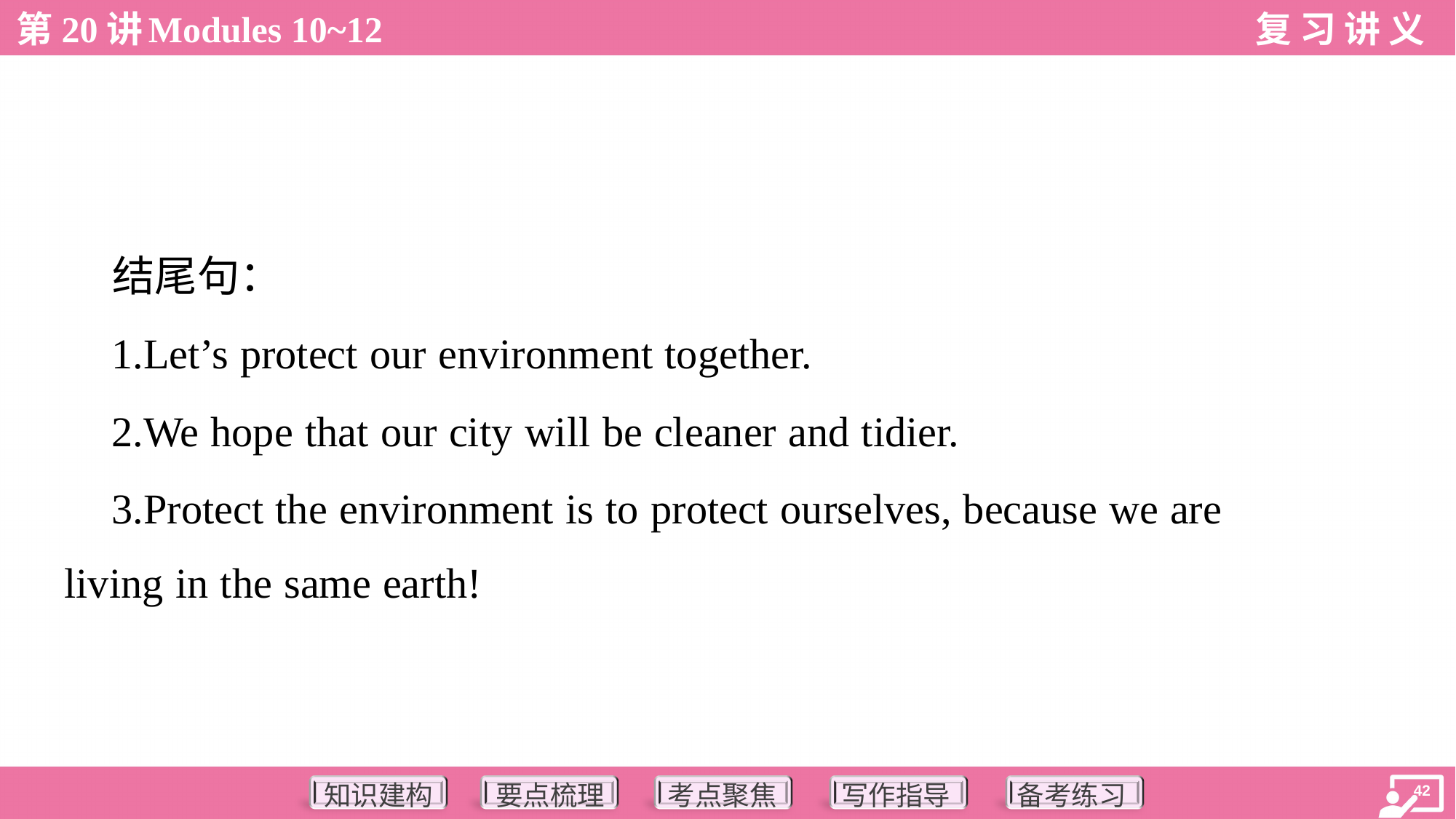

结尾句：
    1.Let’s protect our environment together.
    2.We hope that our city will be cleaner and tidier.
    3.Protect the environment is to protect ourselves, because we are
living in the same earth!